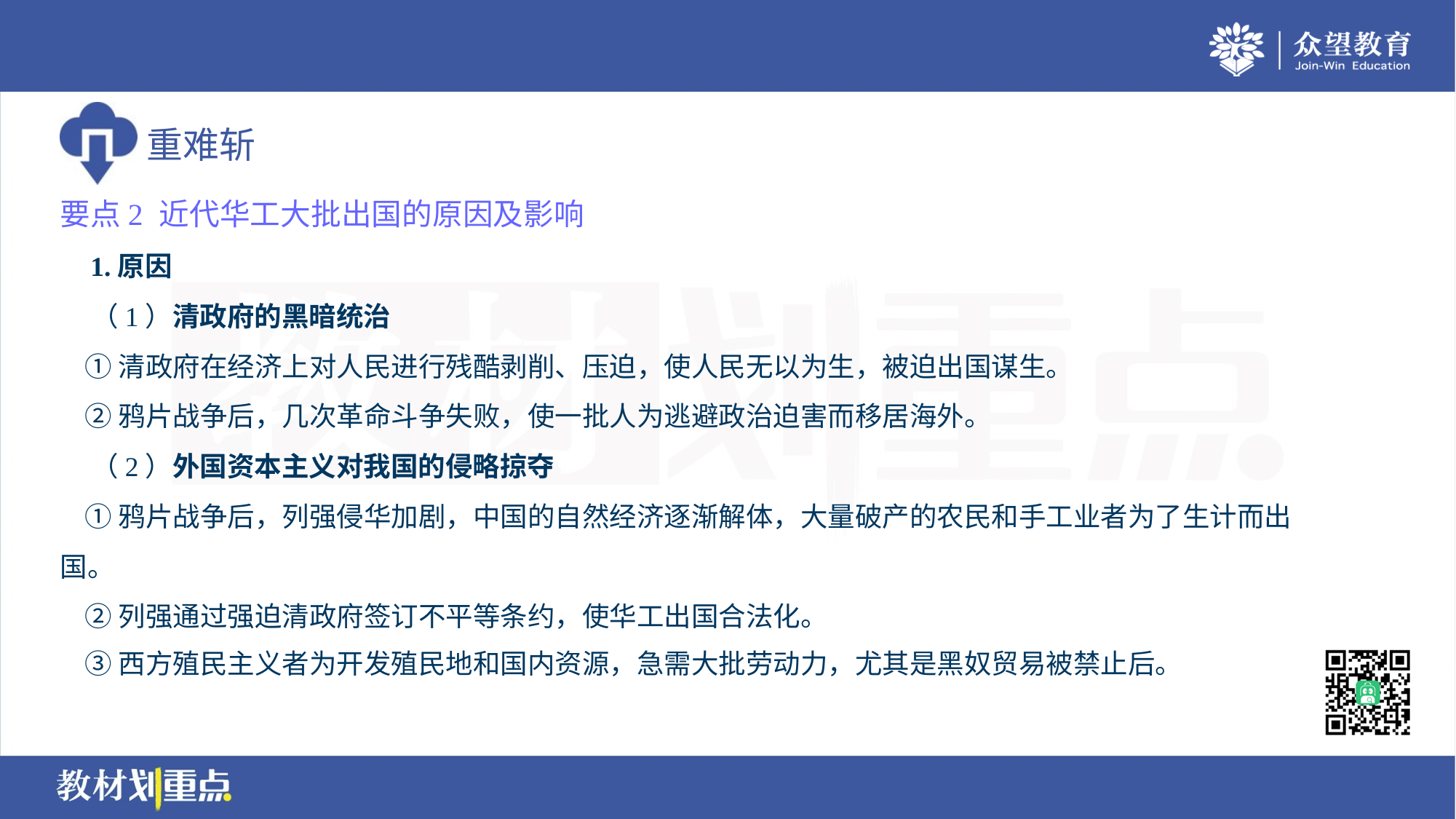

要点2 近代华工大批出国的原因及影响
    1.原因
    （1）清政府的黑暗统治
    ①清政府在经济上对人民进行残酷剥削、压迫，使人民无以为生，被迫出国谋生。
    ②鸦片战争后，几次革命斗争失败，使一批人为逃避政治迫害而移居海外。
    （2）外国资本主义对我国的侵略掠夺
    ①鸦片战争后，列强侵华加剧，中国的自然经济逐渐解体，大量破产的农民和手工业者为了生计而出
国。
    ②列强通过强迫清政府签订不平等条约，使华工出国合法化。
    ③西方殖民主义者为开发殖民地和国内资源，急需大批劳动力，尤其是黑奴贸易被禁止后。